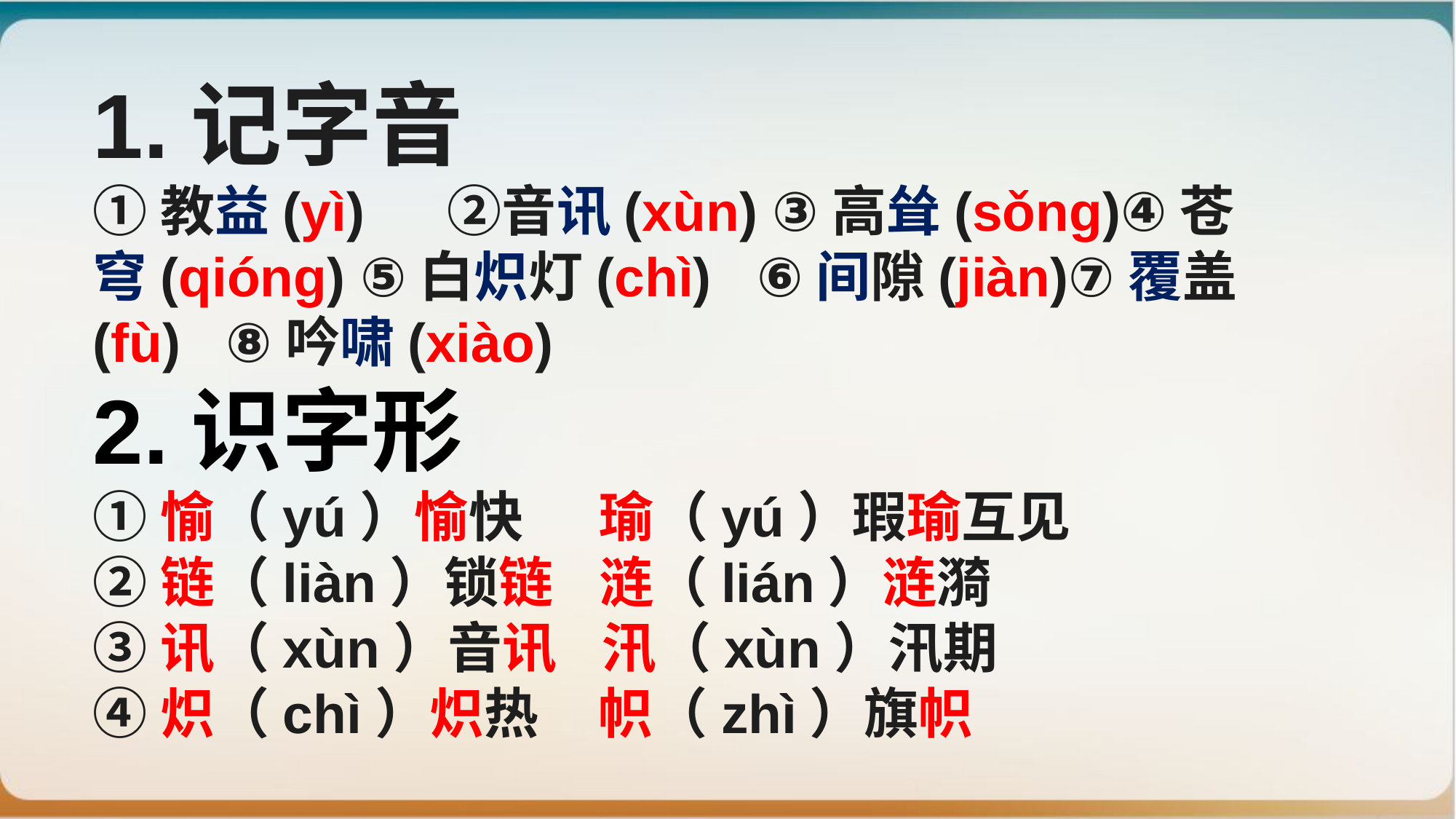

1.记字音
①教益(yì)　 ②音讯(xùn) ③高耸(sǒng)④苍穹(qióng) ⑤白炽灯(chì)   ⑥间隙(jiàn)⑦覆盖(fù)   ⑧吟啸(xiào)
2.识字形
①愉（yú）愉快     瑜（yú）瑕瑜互见
②链（liàn）锁链   涟（lián）涟漪
③讯（xùn）音讯   汛（xùn）汛期
④炽（chì）炽热    帜（zhì）旗帜